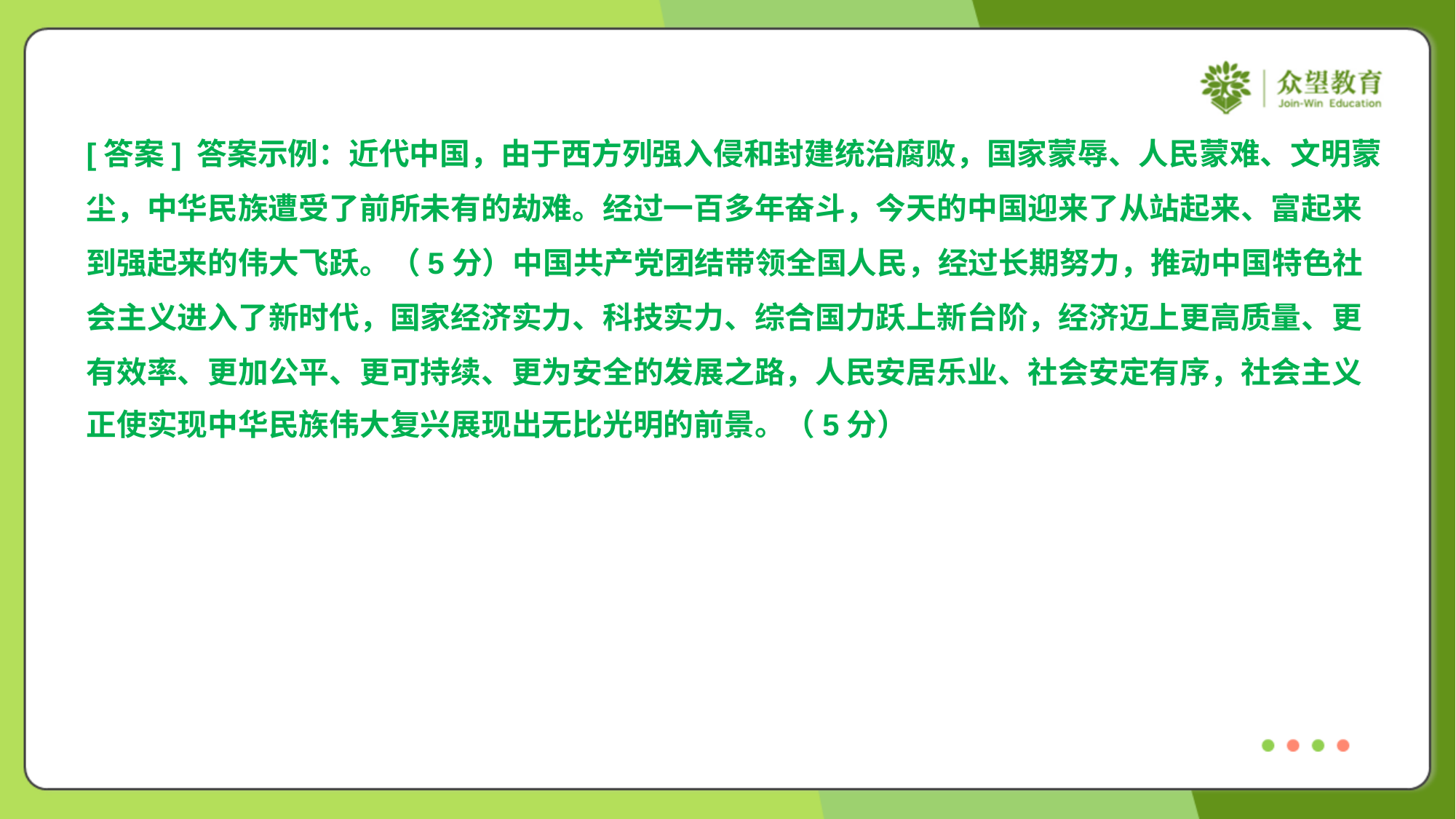

[答案] 答案示例：近代中国，由于西方列强入侵和封建统治腐败，国家蒙辱、人民蒙难、文明蒙
尘，中华民族遭受了前所未有的劫难。经过一百多年奋斗，今天的中国迎来了从站起来、富起来
到强起来的伟大飞跃。（5分）中国共产党团结带领全国人民，经过长期努力，推动中国特色社
会主义进入了新时代，国家经济实力、科技实力、综合国力跃上新台阶，经济迈上更高质量、更
有效率、更加公平、更可持续、更为安全的发展之路，人民安居乐业、社会安定有序，社会主义
正使实现中华民族伟大复兴展现出无比光明的前景。（5分）